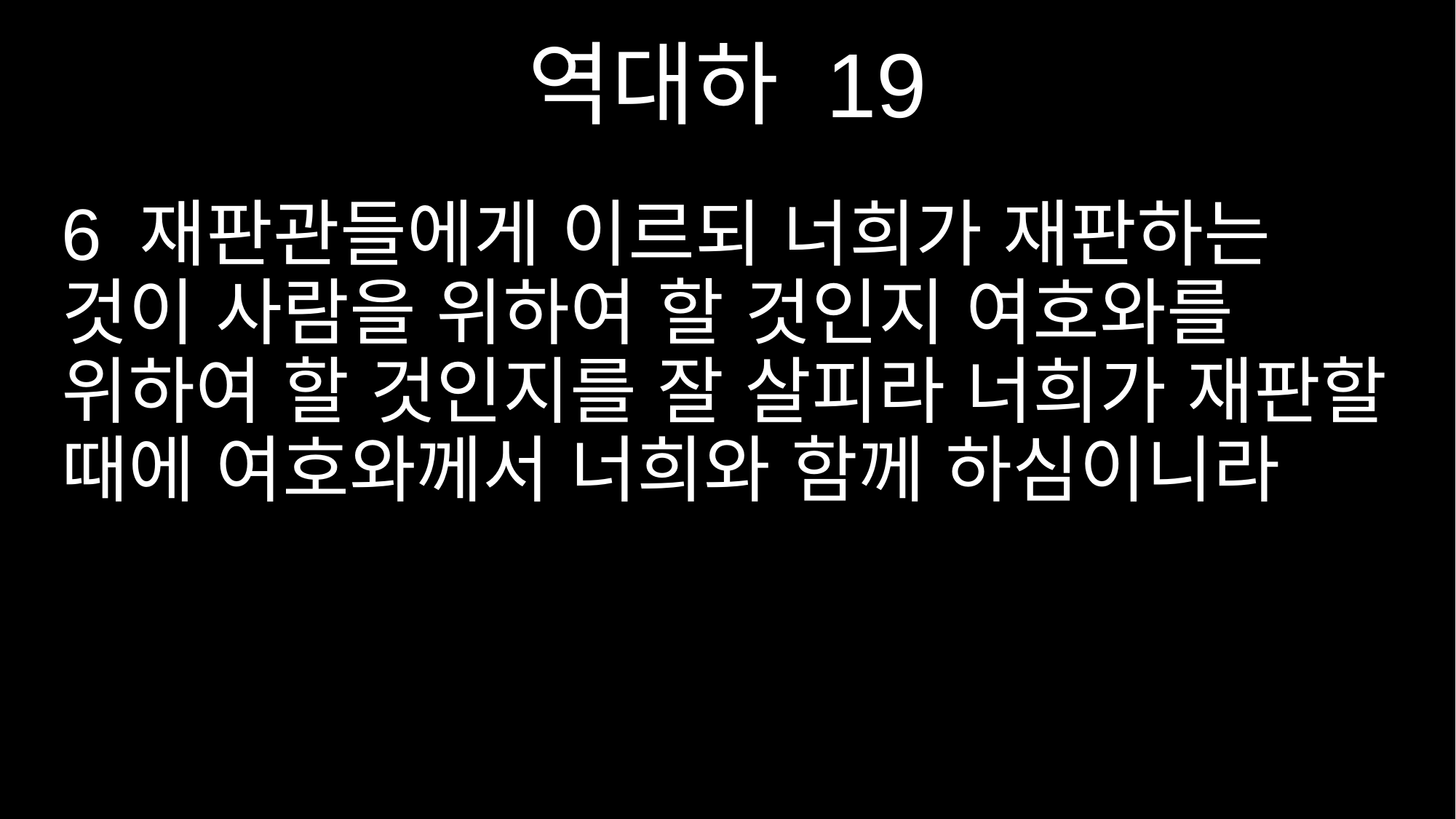

역대하 19
6 재판관들에게 이르되 너희가 재판하는 것이 사람을 위하여 할 것인지 여호와를 위하여 할 것인지를 잘 살피라 너희가 재판할 때에 여호와께서 너희와 함께 하심이니라